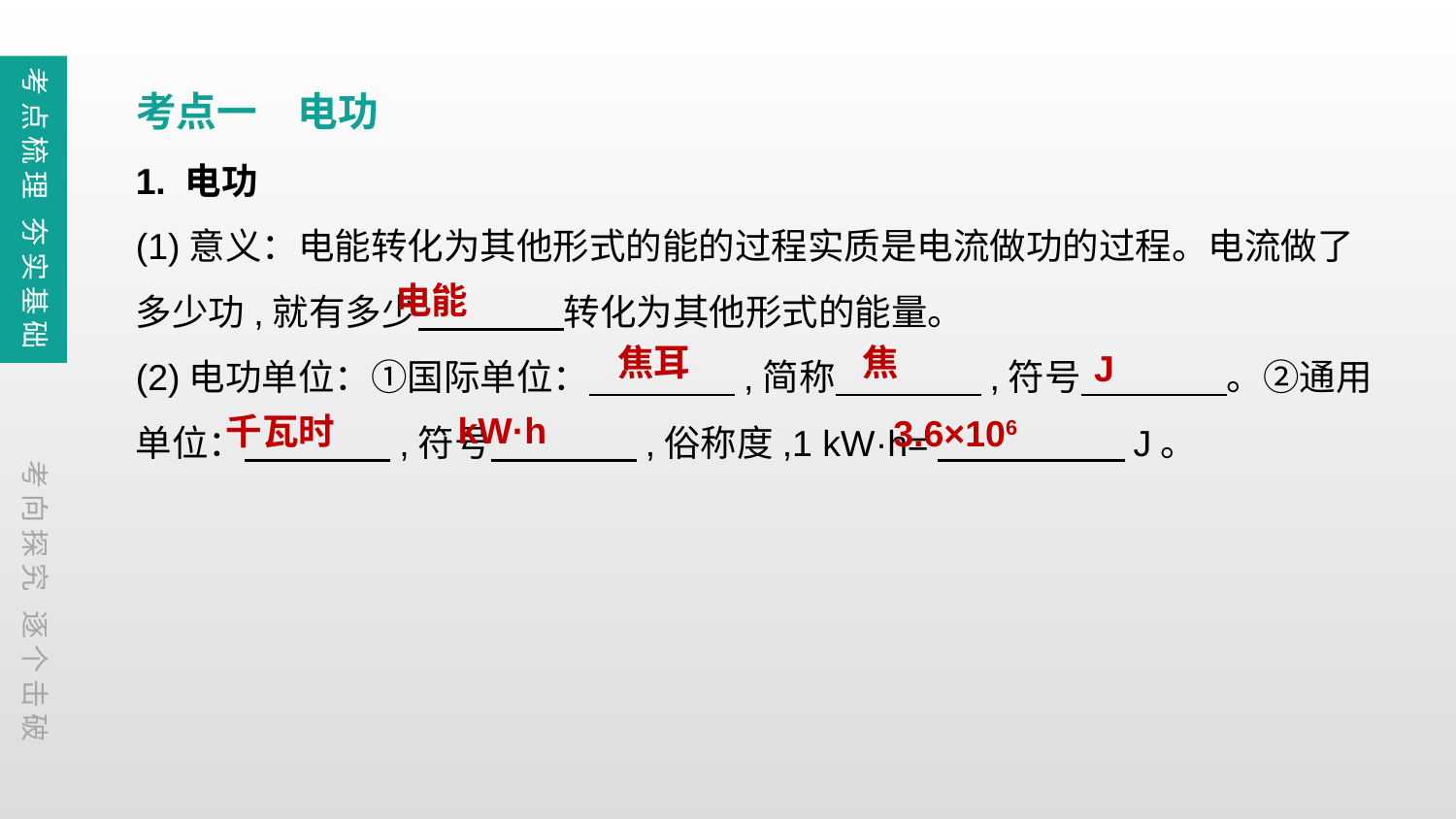

考点梳理 夯实基础
考点一　电功
1. 电功
(1)意义：电能转化为其他形式的能的过程实质是电流做功的过程。电流做了多少功,就有多少　　　　转化为其他形式的能量。
(2)电功单位：①国际单位：　　　　,简称　　　　,符号　　　　。②通用单位：　　　　,符号　　　　,俗称度,1 kW·h=　　     　　J。
电能
焦耳
焦
J
kW·h
千瓦时
3.6×106
考向探究 逐个击破